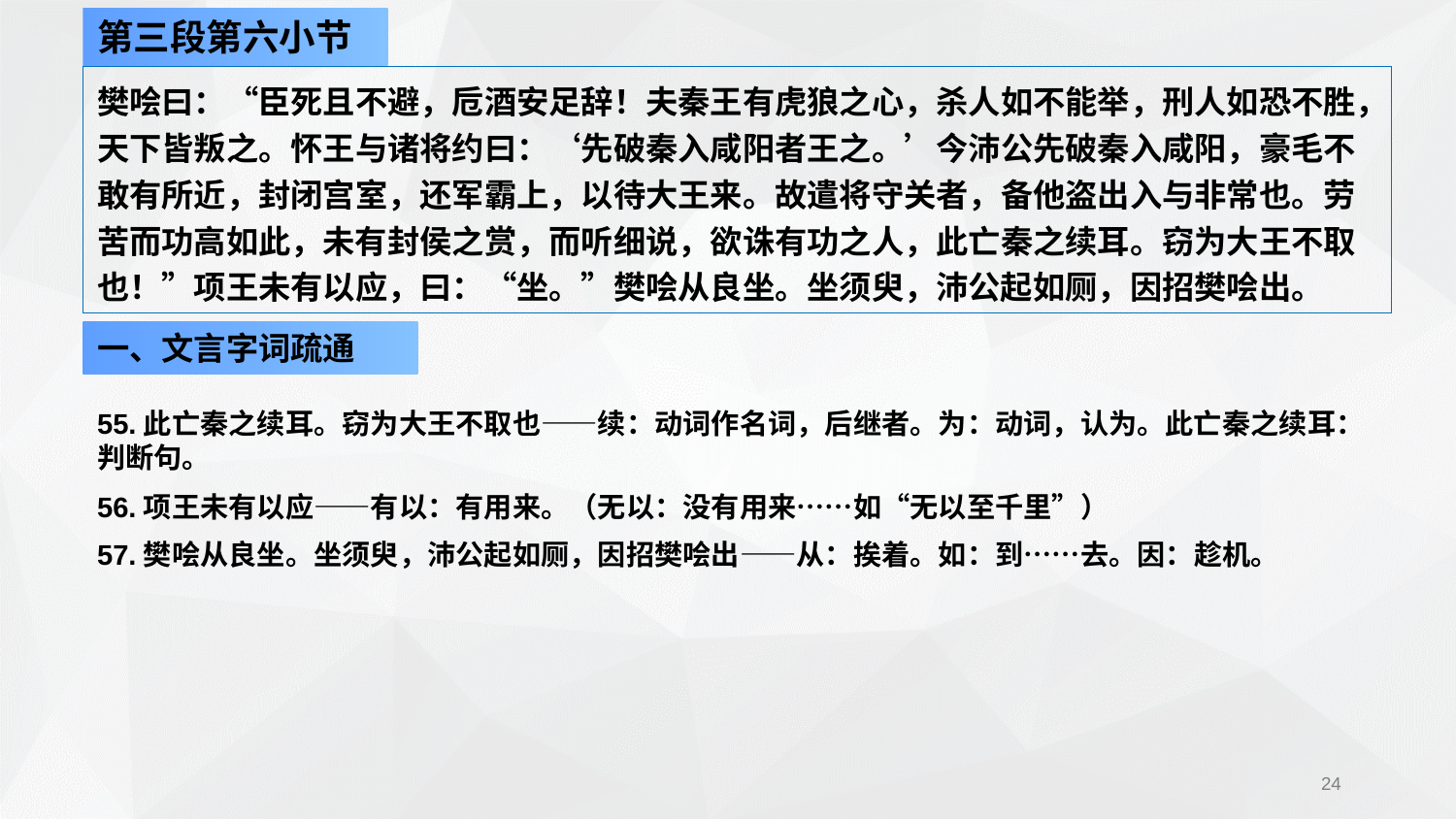

第三段第六小节
樊哙曰：“臣死且不避，卮酒安足辞！夫秦王有虎狼之心，杀人如不能举，刑人如恐不胜，天下皆叛之。怀王与诸将约曰：‘先破秦入咸阳者王之。’今沛公先破秦入咸阳，豪毛不敢有所近，封闭宫室，还军霸上，以待大王来。故遣将守关者，备他盗出入与非常也。劳苦而功高如此，未有封侯之赏，而听细说，欲诛有功之人，此亡秦之续耳。窃为大王不取也！”项王未有以应，曰：“坐。”樊哙从良坐。坐须臾，沛公起如厕，因招樊哙出。
一、文言字词疏通
55.此亡秦之续耳。窃为大王不取也——续：动词作名词，后继者。为：动词，认为。此亡秦之续耳：判断句。
56.项王未有以应——有以：有用来。（无以：没有用来……如“无以至千里”）
57.樊哙从良坐。坐须臾，沛公起如厕，因招樊哙出——从：挨着。如：到……去。因：趁机。
24